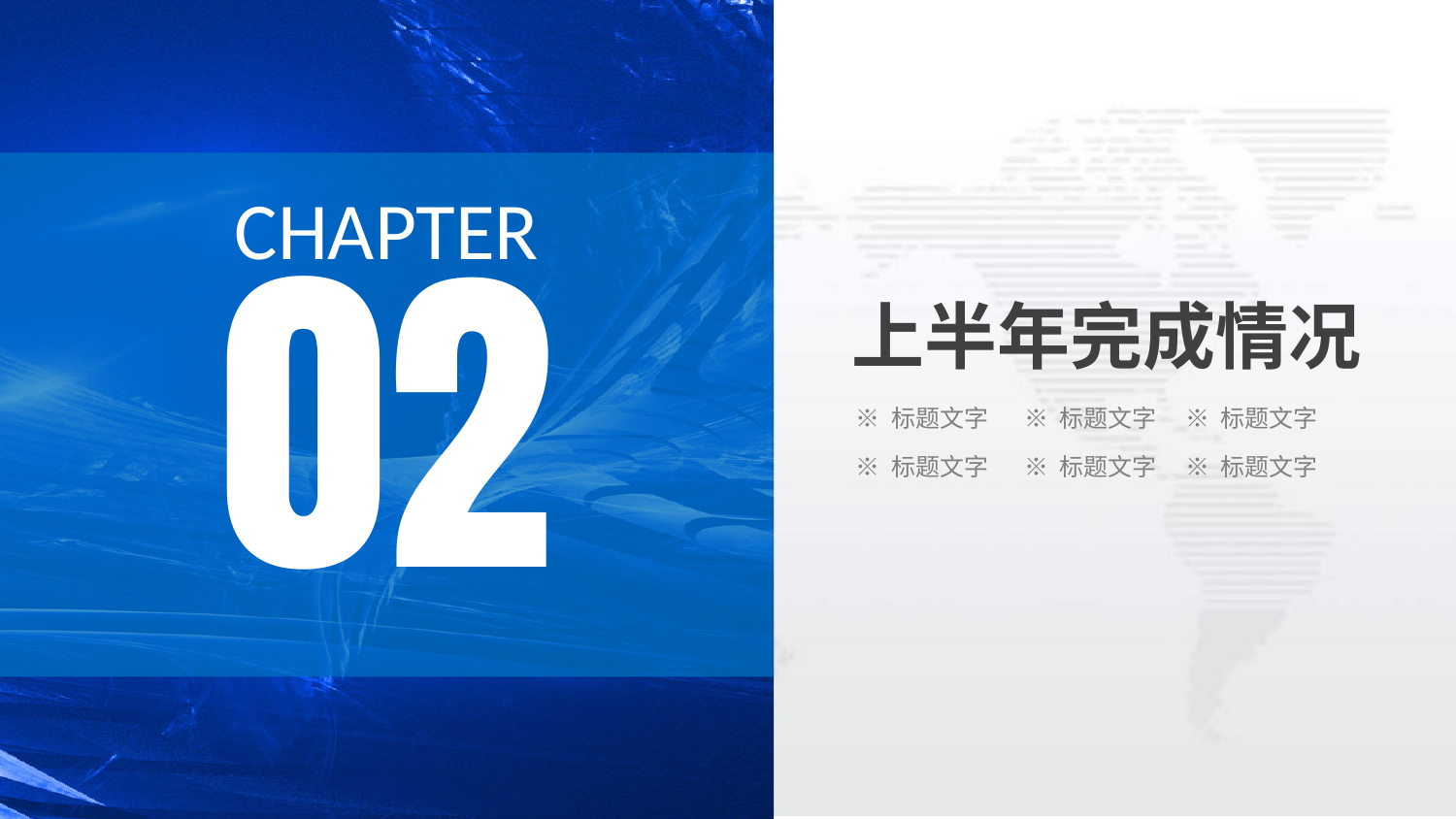

CHAPTER
02
上半年完成情况
※ 标题文字
※ 标题文字
※ 标题文字
※ 标题文字
※ 标题文字
※ 标题文字